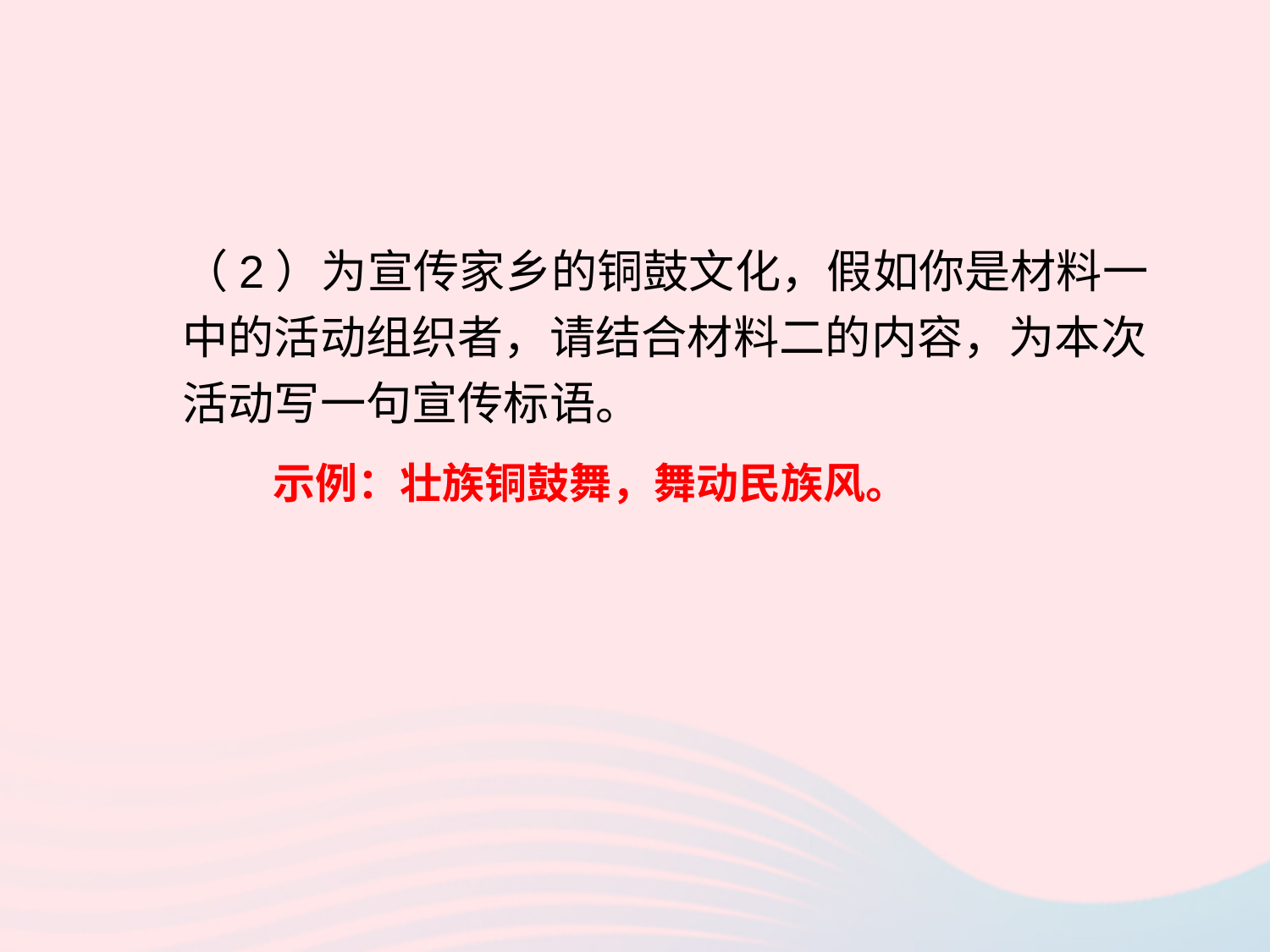

（2）为宣传家乡的铜鼓文化，假如你是材料一中的活动组织者，请结合材料二的内容，为本次活动写一句宣传标语。
示例：壮族铜鼓舞，舞动民族风。